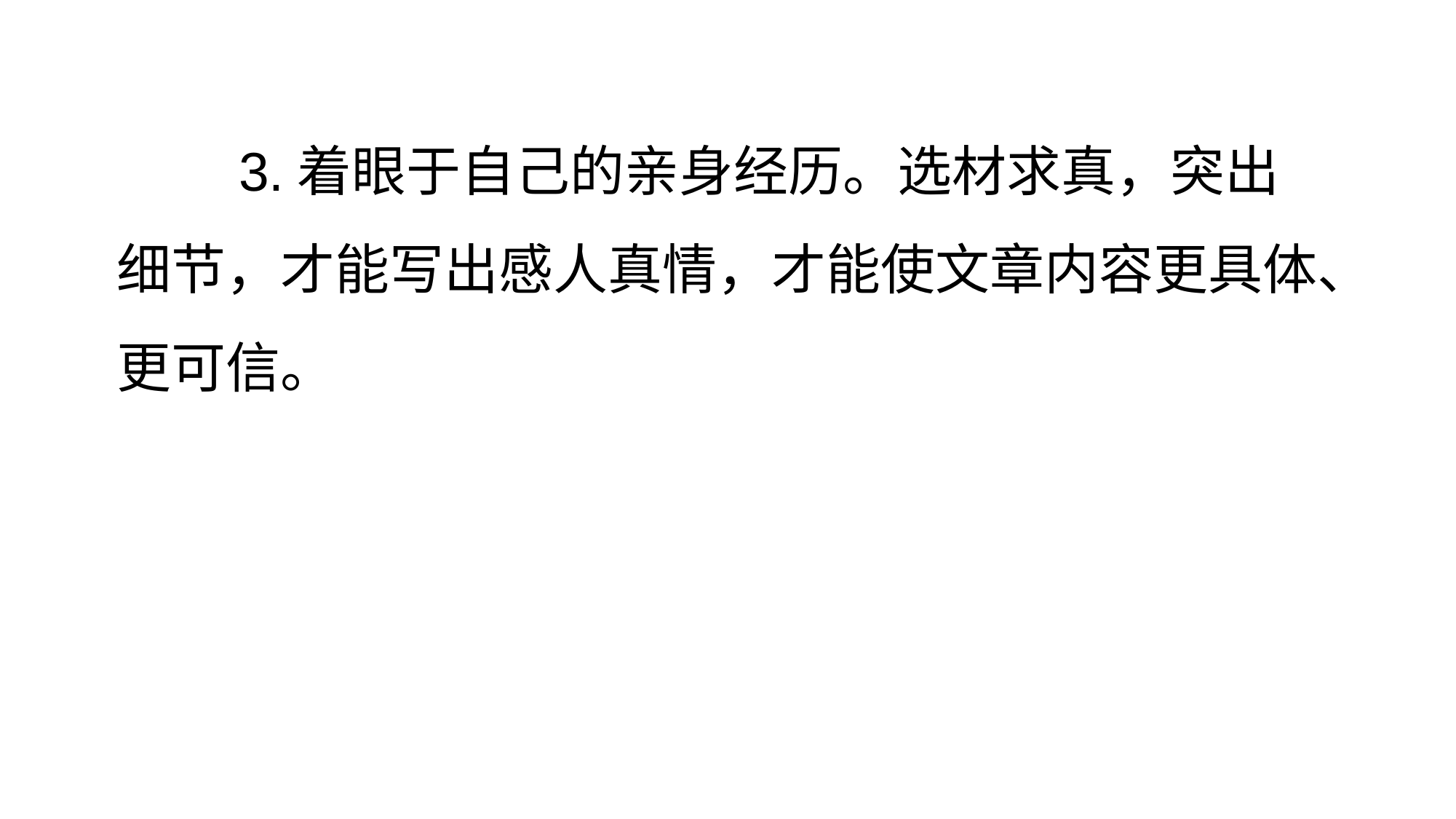

3.着眼于自己的亲身经历。选材求真，突出细节，才能写出感人真情，才能使文章内容更具体、更可信。